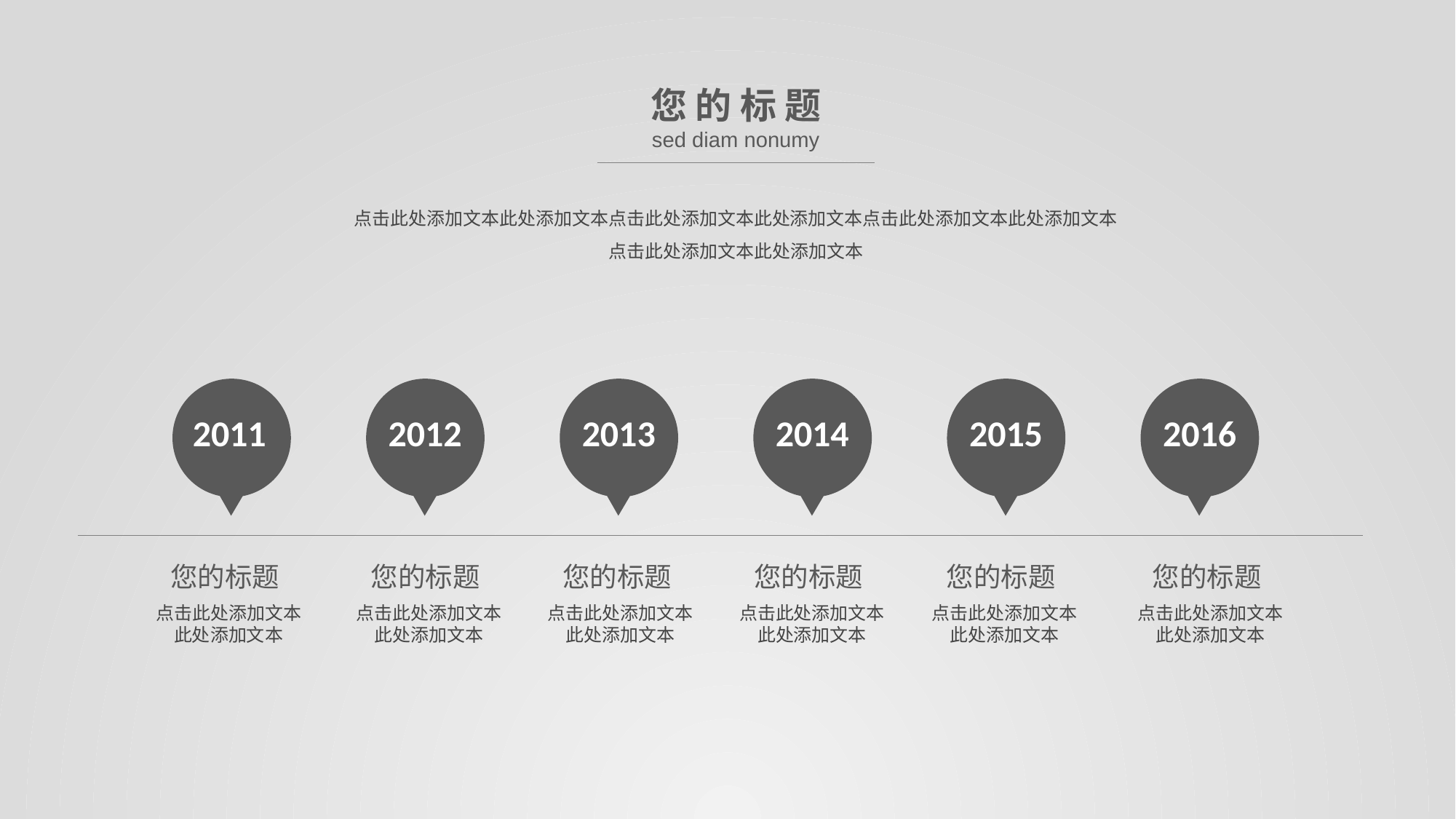

您 的 标 题
sed diam nonumy
点击此处添加文本此处添加文本点击此处添加文本此处添加文本点击此处添加文本此处添加文本
点击此处添加文本此处添加文本

2011

2012

2013

2014

2015

2016
您的标题
您的标题
您的标题
您的标题
您的标题
您的标题
点击此处添加文本此处添加文本
点击此处添加文本此处添加文本
点击此处添加文本此处添加文本
点击此处添加文本此处添加文本
点击此处添加文本此处添加文本
点击此处添加文本此处添加文本